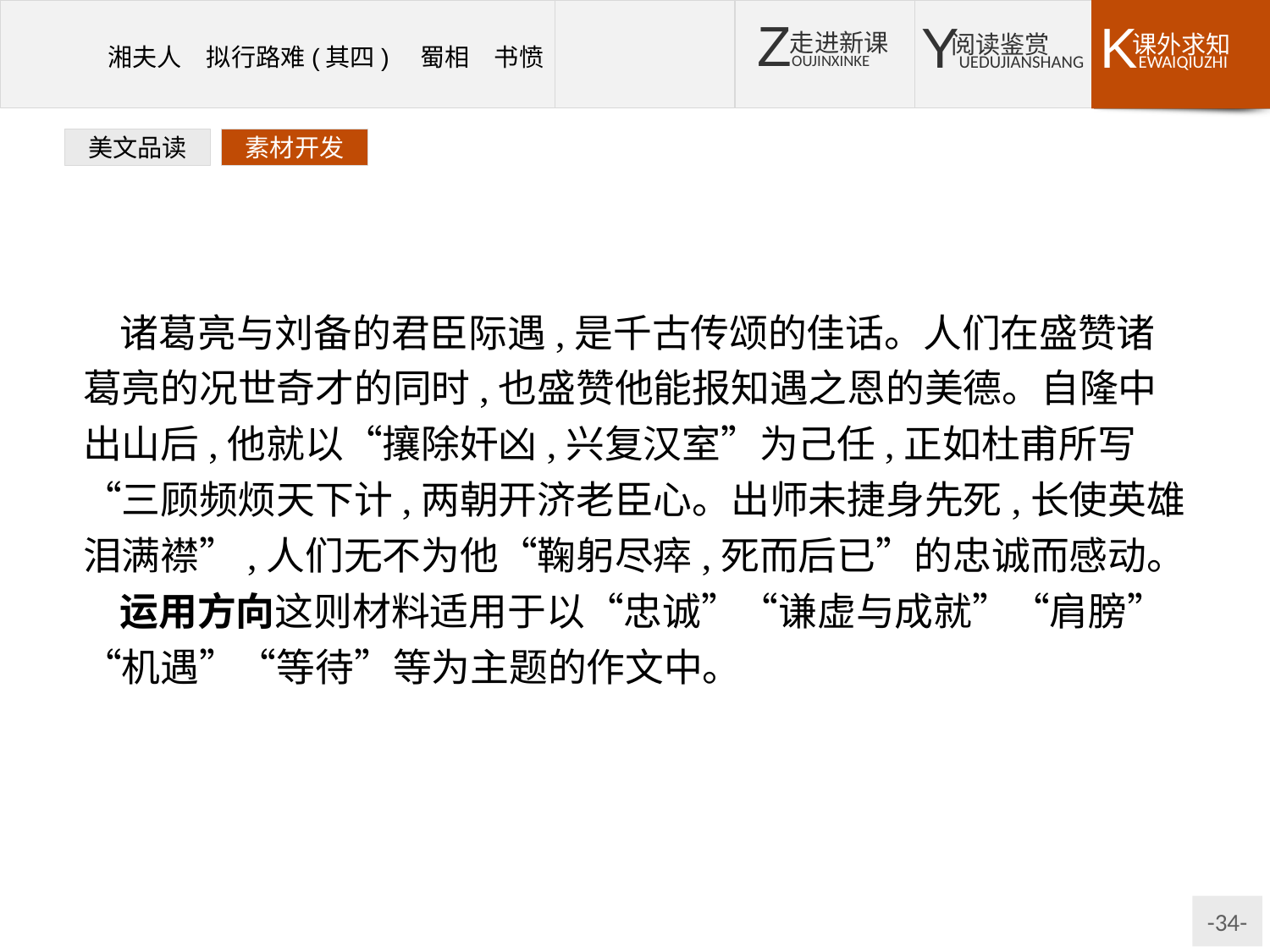

美文品读
素材开发
诸葛亮与刘备的君臣际遇,是千古传颂的佳话。人们在盛赞诸葛亮的况世奇才的同时,也盛赞他能报知遇之恩的美德。自隆中出山后,他就以“攘除奸凶,兴复汉室”为己任,正如杜甫所写“三顾频烦天下计,两朝开济老臣心。出师未捷身先死,长使英雄泪满襟”,人们无不为他“鞠躬尽瘁,死而后已”的忠诚而感动。
运用方向这则材料适用于以“忠诚”“谦虚与成就”“肩膀”“机遇”“等待”等为主题的作文中。